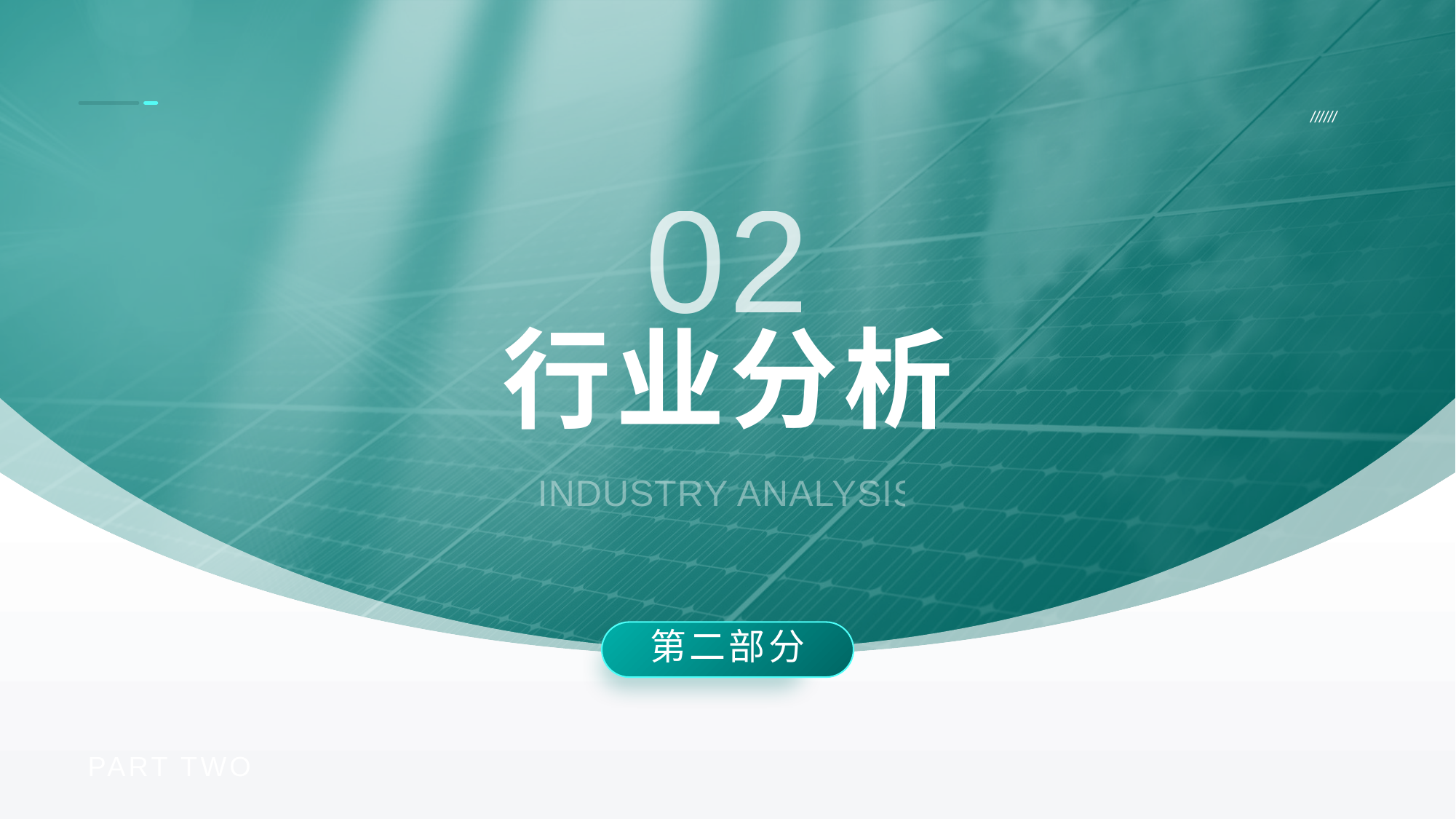

02
行业分析
INDUSTRY ANALYSIS
第二部分
PART TWO